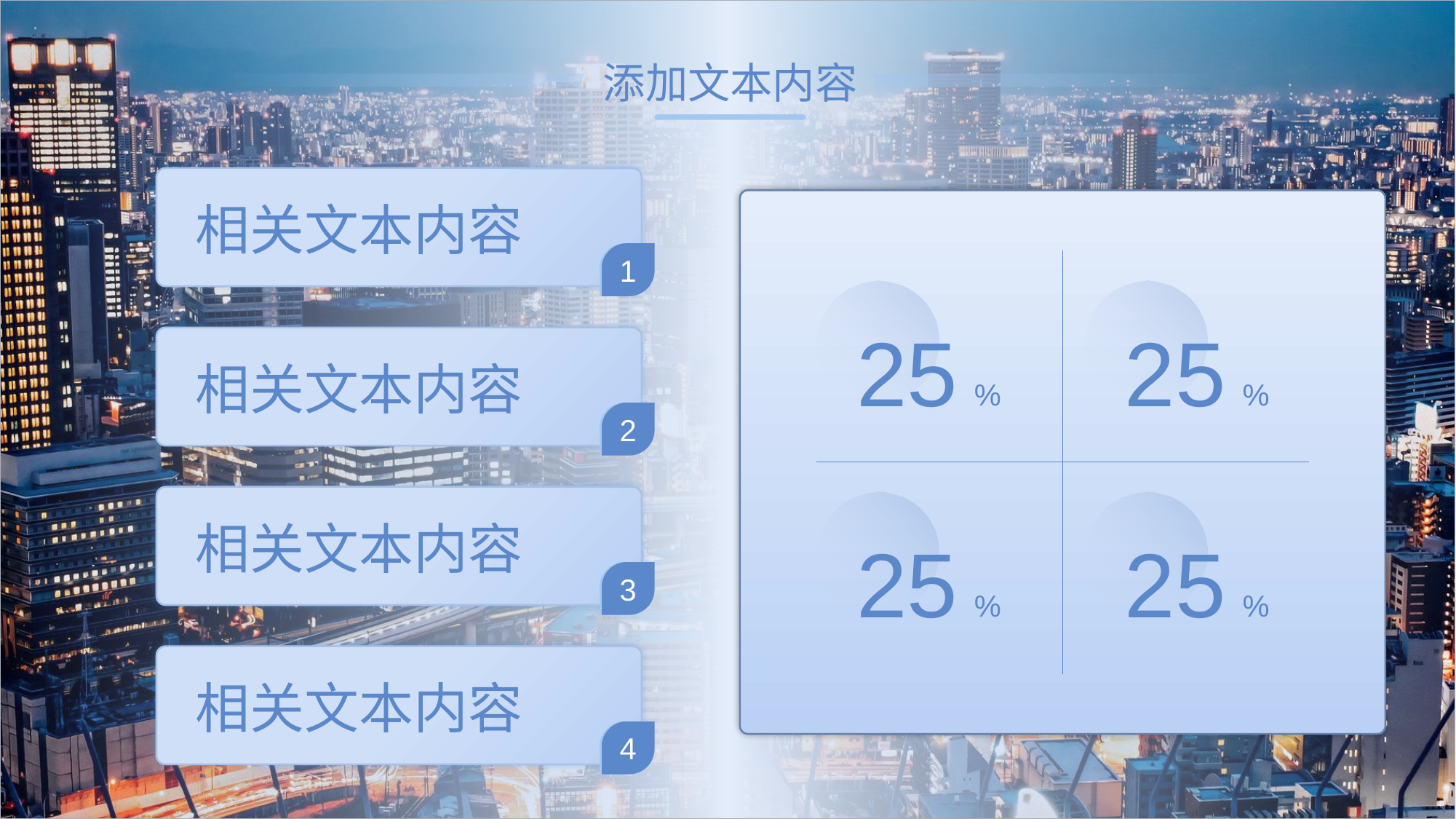

添加文本内容

相关文本内容

1

25
%

25
%

相关文本内容

2

25
%

25
%
相关文本内容

3

相关文本内容

4